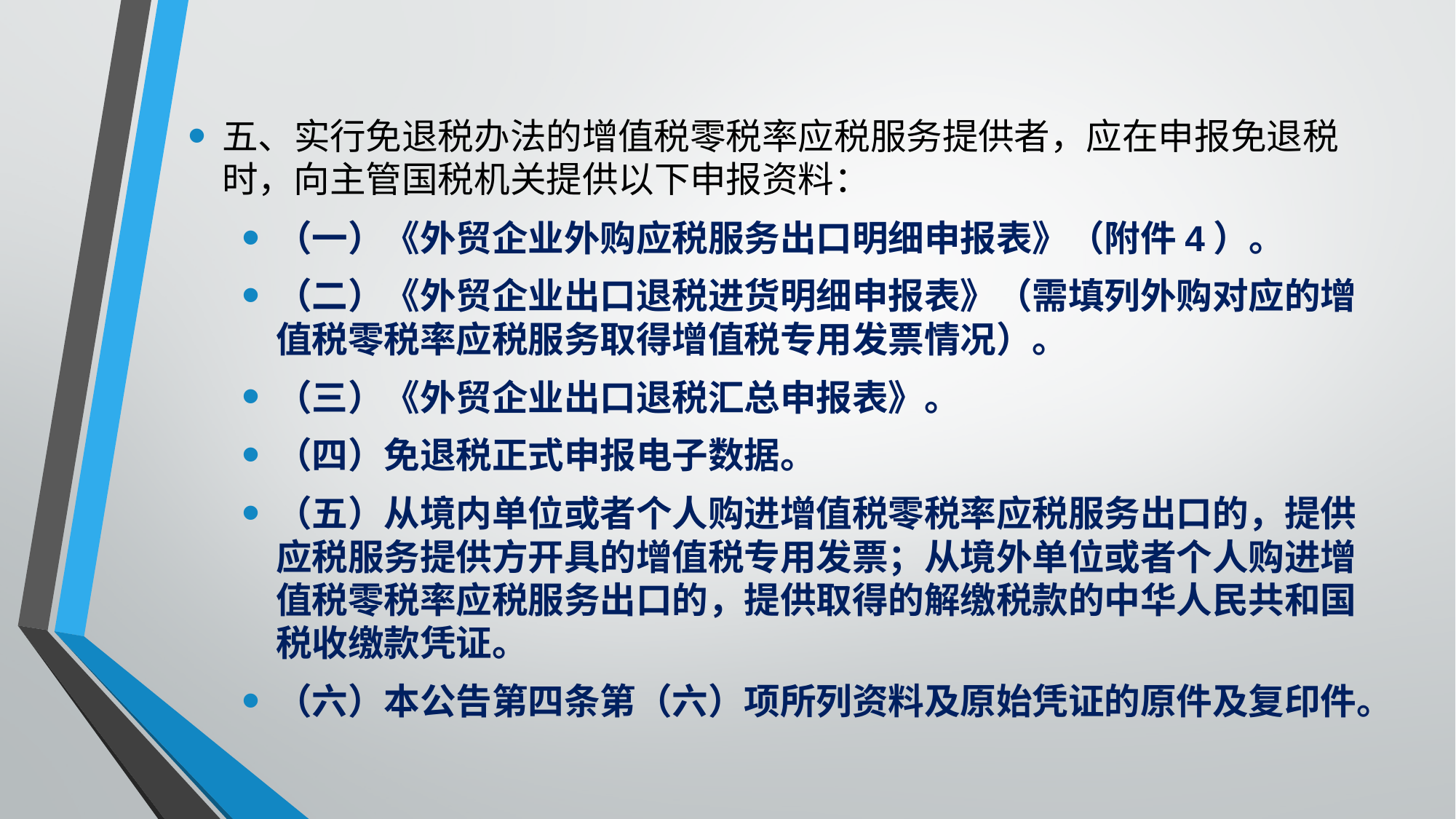

五、实行免退税办法的增值税零税率应税服务提供者，应在申报免退税时，向主管国税机关提供以下申报资料：
（一）《外贸企业外购应税服务出口明细申报表》（附件4）。
（二）《外贸企业出口退税进货明细申报表》（需填列外购对应的增值税零税率应税服务取得增值税专用发票情况）。
（三）《外贸企业出口退税汇总申报表》。
（四）免退税正式申报电子数据。
（五）从境内单位或者个人购进增值税零税率应税服务出口的，提供应税服务提供方开具的增值税专用发票；从境外单位或者个人购进增值税零税率应税服务出口的，提供取得的解缴税款的中华人民共和国税收缴款凭证。
（六）本公告第四条第（六）项所列资料及原始凭证的原件及复印件。